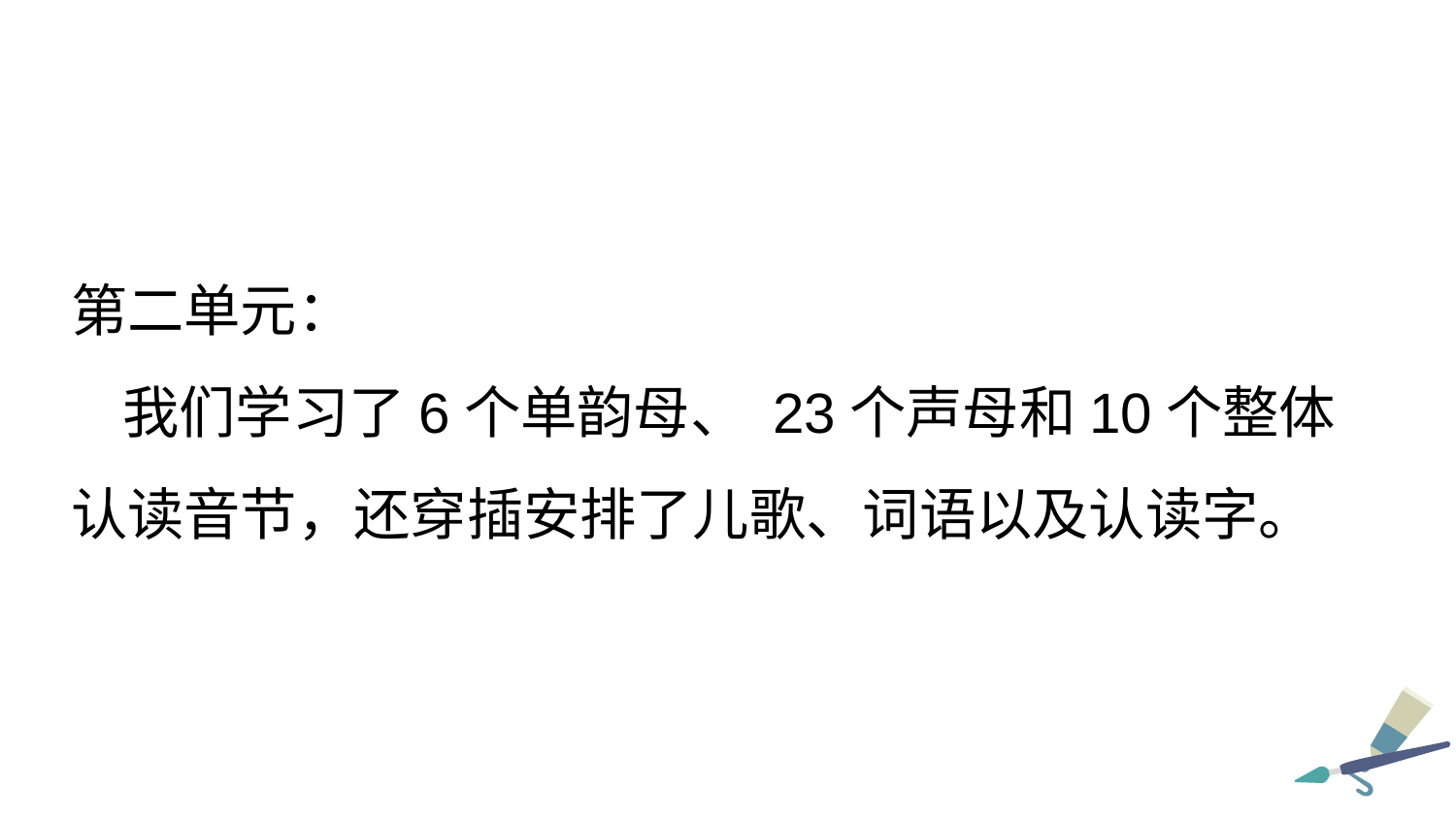

第二单元：
   我们学习了6个单韵母、 23个声母和10个整体认读音节，还穿插安排了儿歌、词语以及认读字。